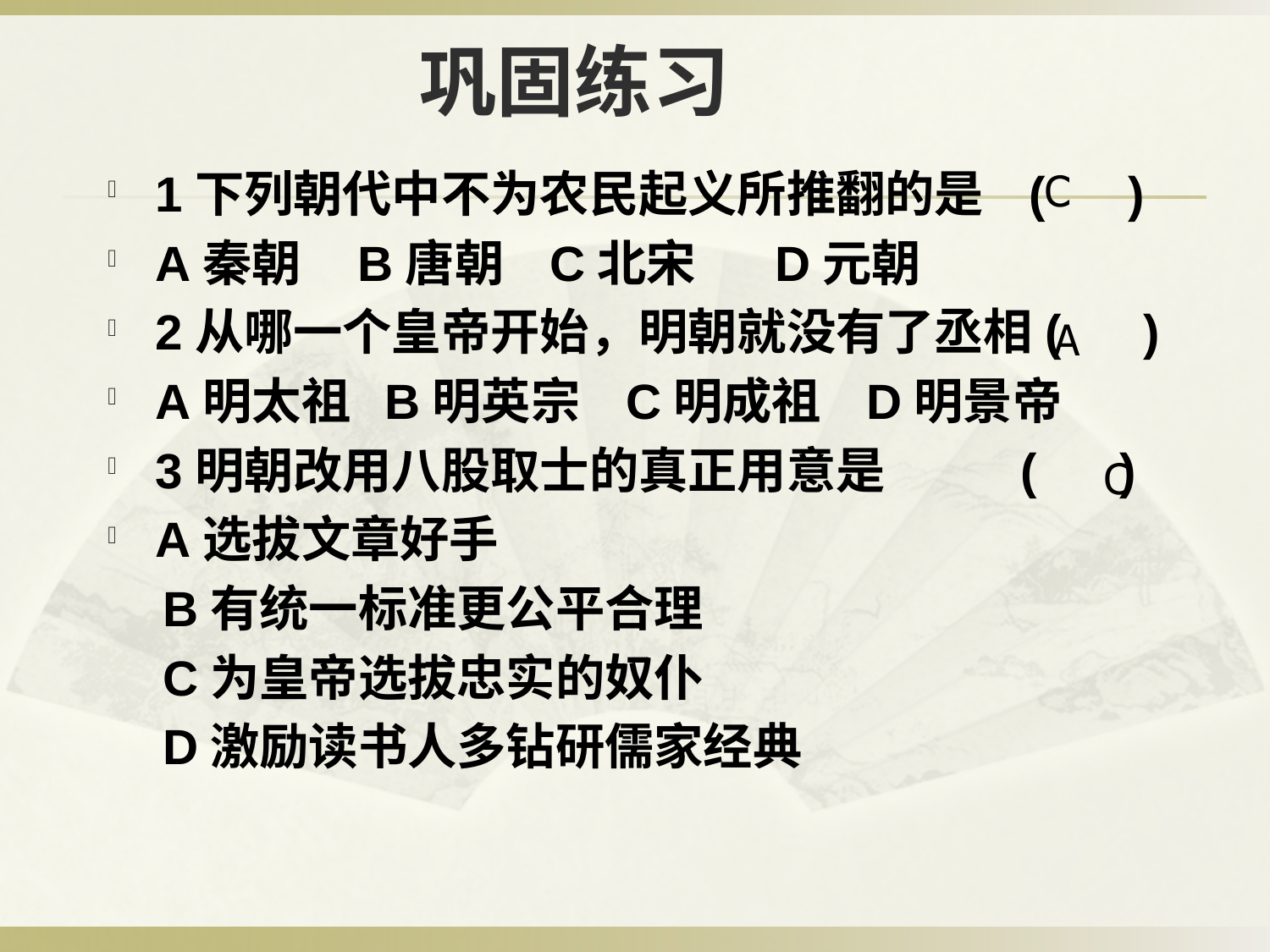

# 巩固练习
1下列朝代中不为农民起义所推翻的是   (      )
A秦朝    B唐朝   C北宋      D元朝
2从哪一个皇帝开始，明朝就没有了丞相(      )
A明太祖  B明英宗   C明成祖   D明景帝
3明朝改用八股取士的真正用意是           (      )
A选拔文章好手
    B有统一标准更公平合理
    C为皇帝选拔忠实的奴仆
    D激励读书人多钻研儒家经典

C
A
C